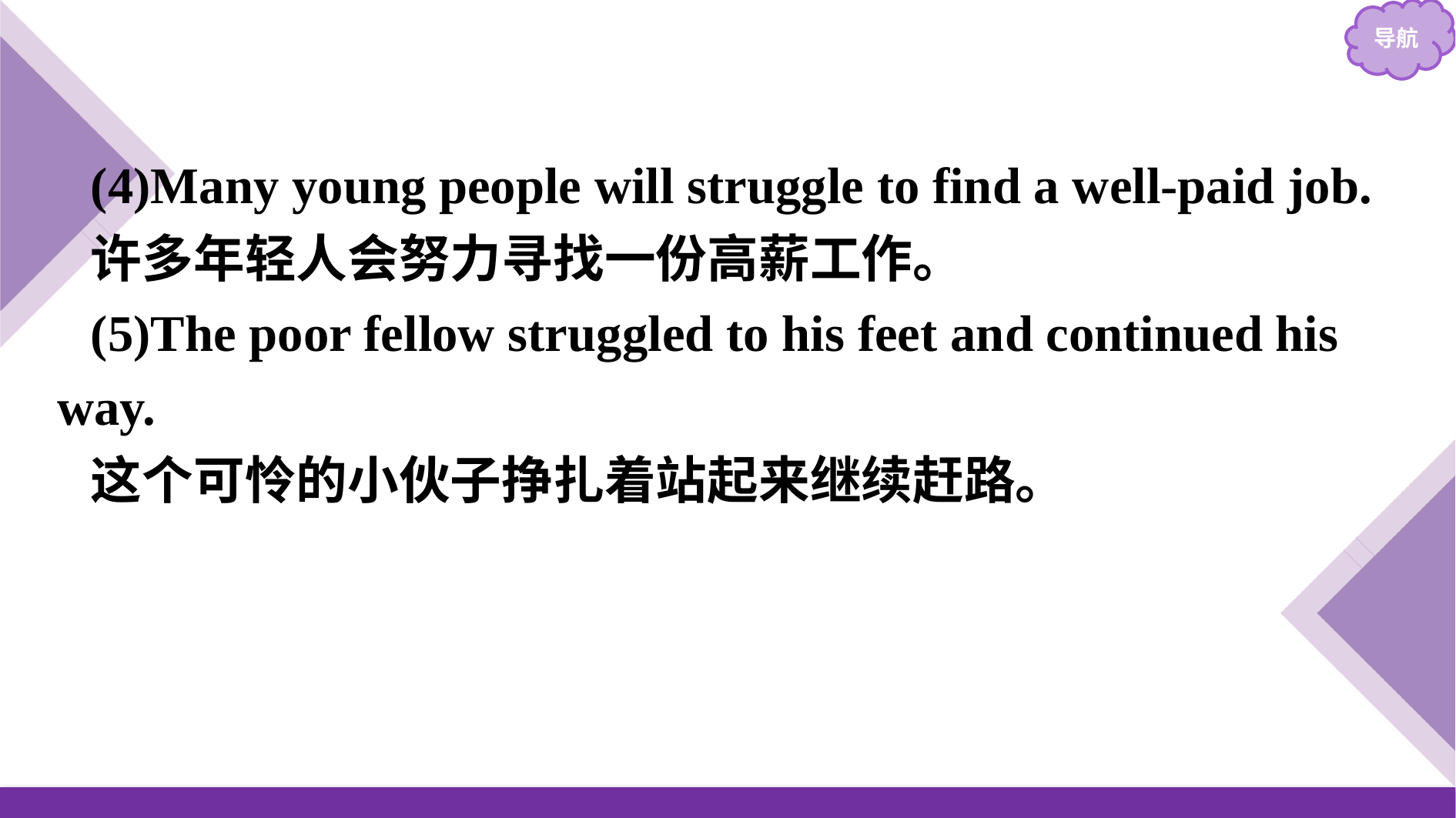

(4)Many young people will struggle to find a well-paid job.
许多年轻人会努力寻找一份高薪工作。
(5)The poor fellow struggled to his feet and continued his way.
这个可怜的小伙子挣扎着站起来继续赶路。